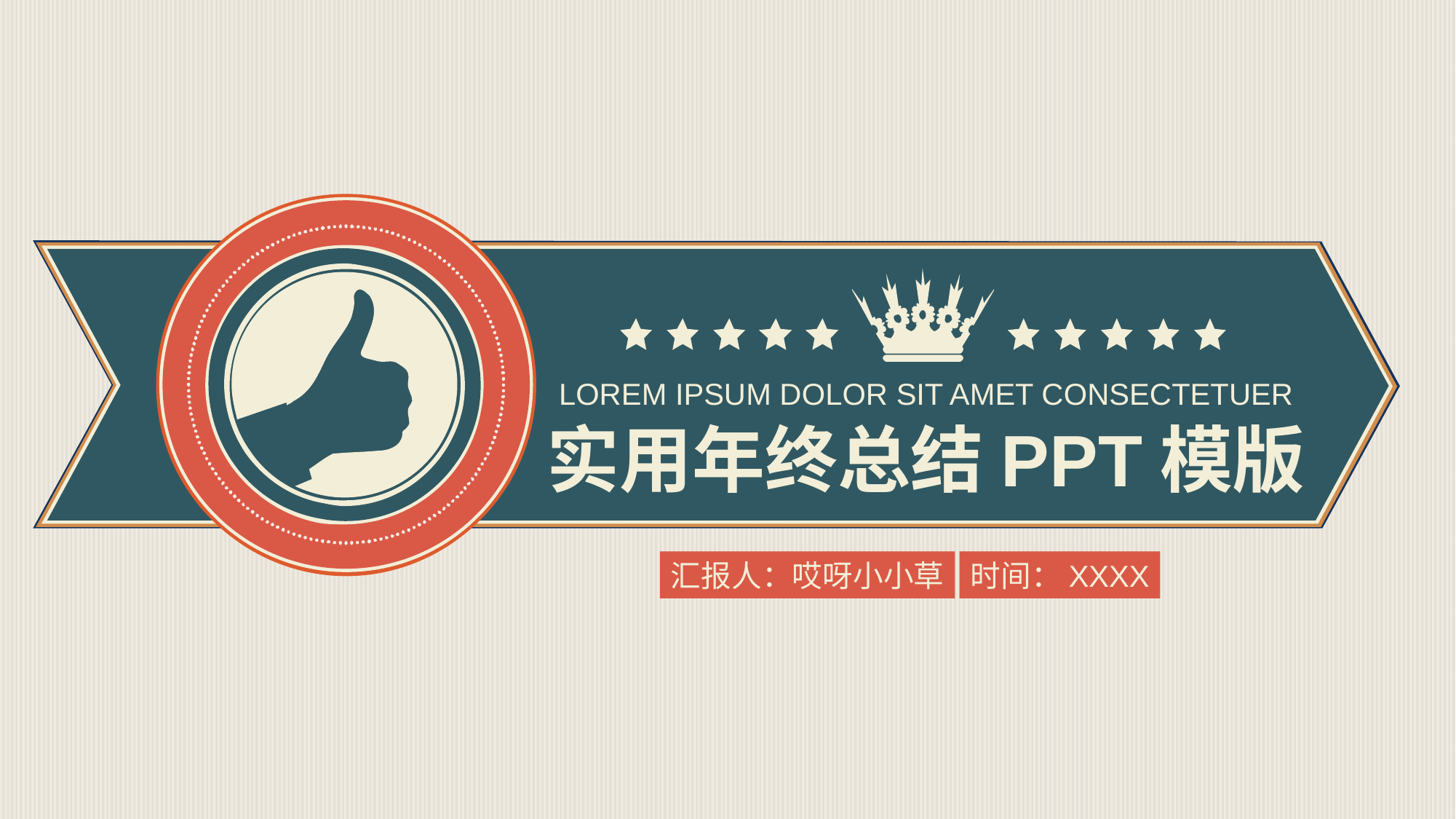

LOREM IPSUM DOLOR SIT AMET CONSECTETUER
实用年终总结PPT模版
汇报人：哎呀小小草
时间：XXXX